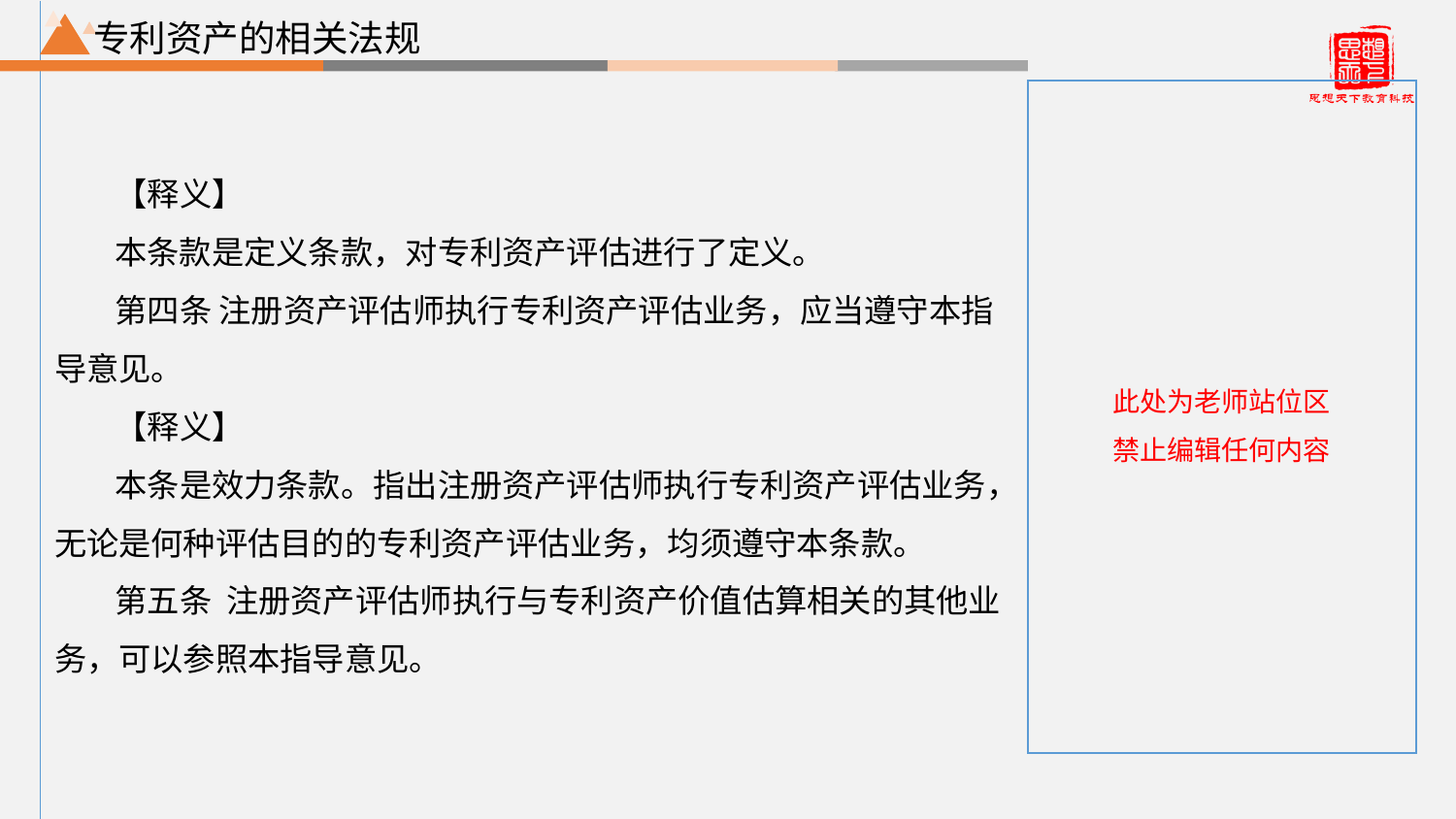

专利资产的相关法规
【释义】
本条款是定义条款，对专利资产评估进行了定义。
第四条 注册资产评估师执行专利资产评估业务，应当遵守本指导意见。
【释义】
本条是效力条款。指出注册资产评估师执行专利资产评估业务，无论是何种评估目的的专利资产评估业务，均须遵守本条款。
第五条  注册资产评估师执行与专利资产价值估算相关的其他业务，可以参照本指导意见。

58